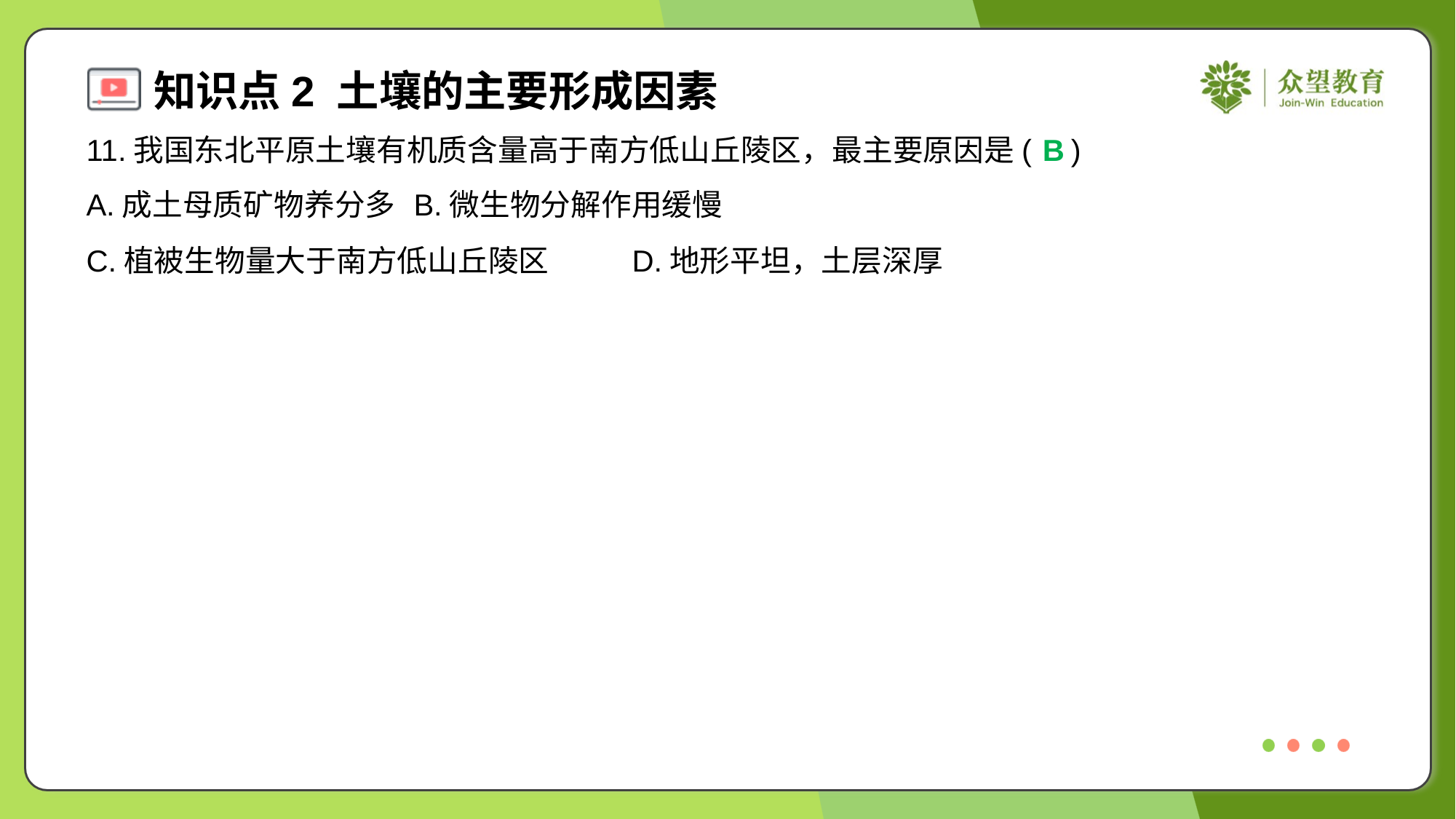

11.我国东北平原土壤有机质含量高于南方低山丘陵区，最主要原因是(     )
B
A.成土母质矿物养分多	B.微生物分解作用缓慢
C.植被生物量大于南方低山丘陵区	D.地形平坦，土层深厚